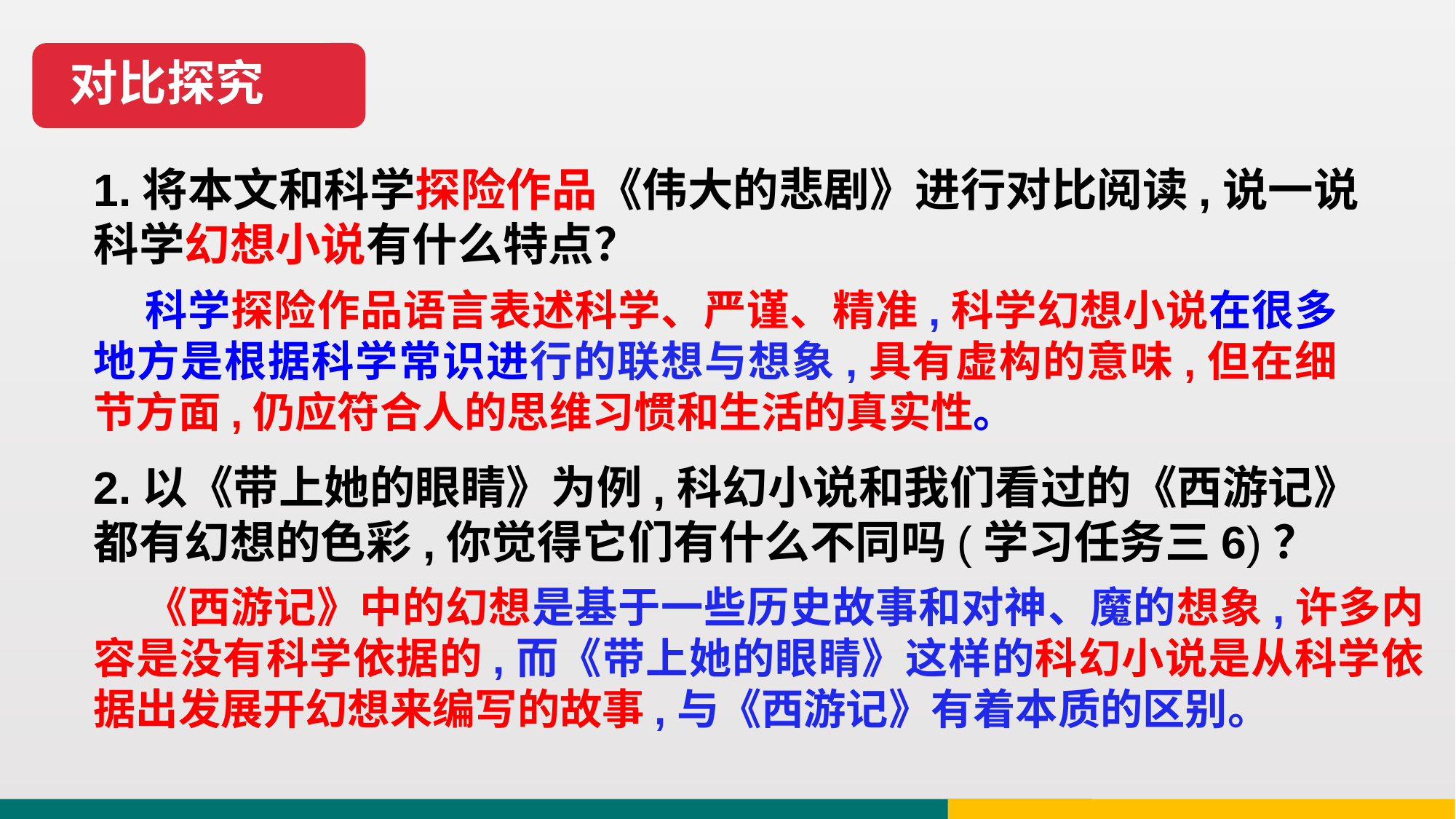

对比探究
1.将本文和科学探险作品《伟大的悲剧》进行对比阅读,说一说科学幻想小说有什么特点？
    科学探险作品语言表述科学、严谨、精准,科学幻想小说在很多地方是根据科学常识进行的联想与想象,具有虚构的意味,但在细节方面,仍应符合人的思维习惯和生活的真实性。
2.以《带上她的眼睛》为例,科幻小说和我们看过的《西游记》都有幻想的色彩,你觉得它们有什么不同吗(学习任务三6)？
    《西游记》中的幻想是基于一些历史故事和对神、魔的想象,许多内容是没有科学依据的,而《带上她的眼睛》这样的科幻小说是从科学依据出发展开幻想来编写的故事,与《西游记》有着本质的区别。